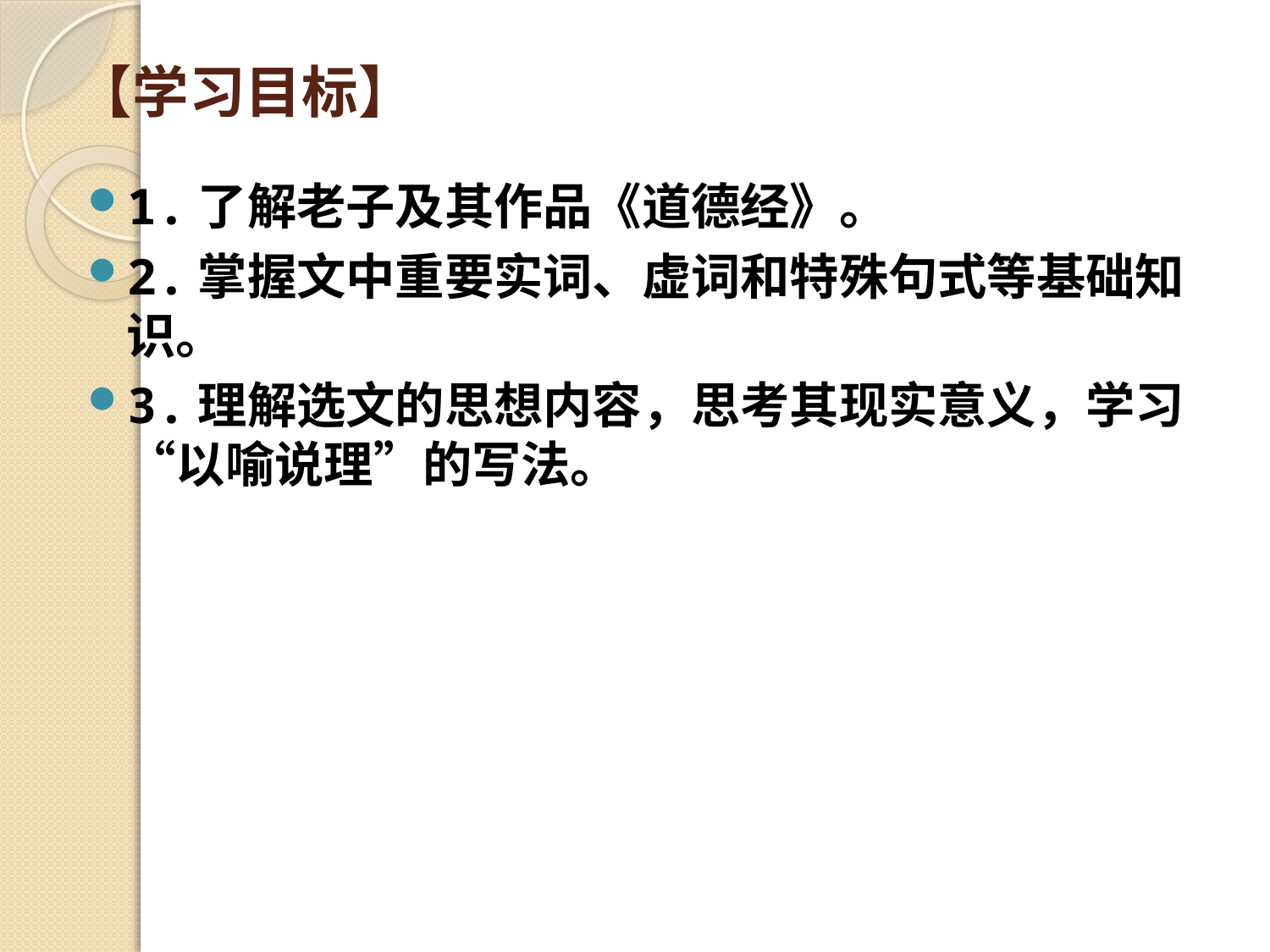

# 【学习目标】
1.了解老子及其作品《道德经》。
2.掌握文中重要实词、虚词和特殊句式等基础知识。
3.理解选文的思想内容，思考其现实意义，学习“以喻说理”的写法。